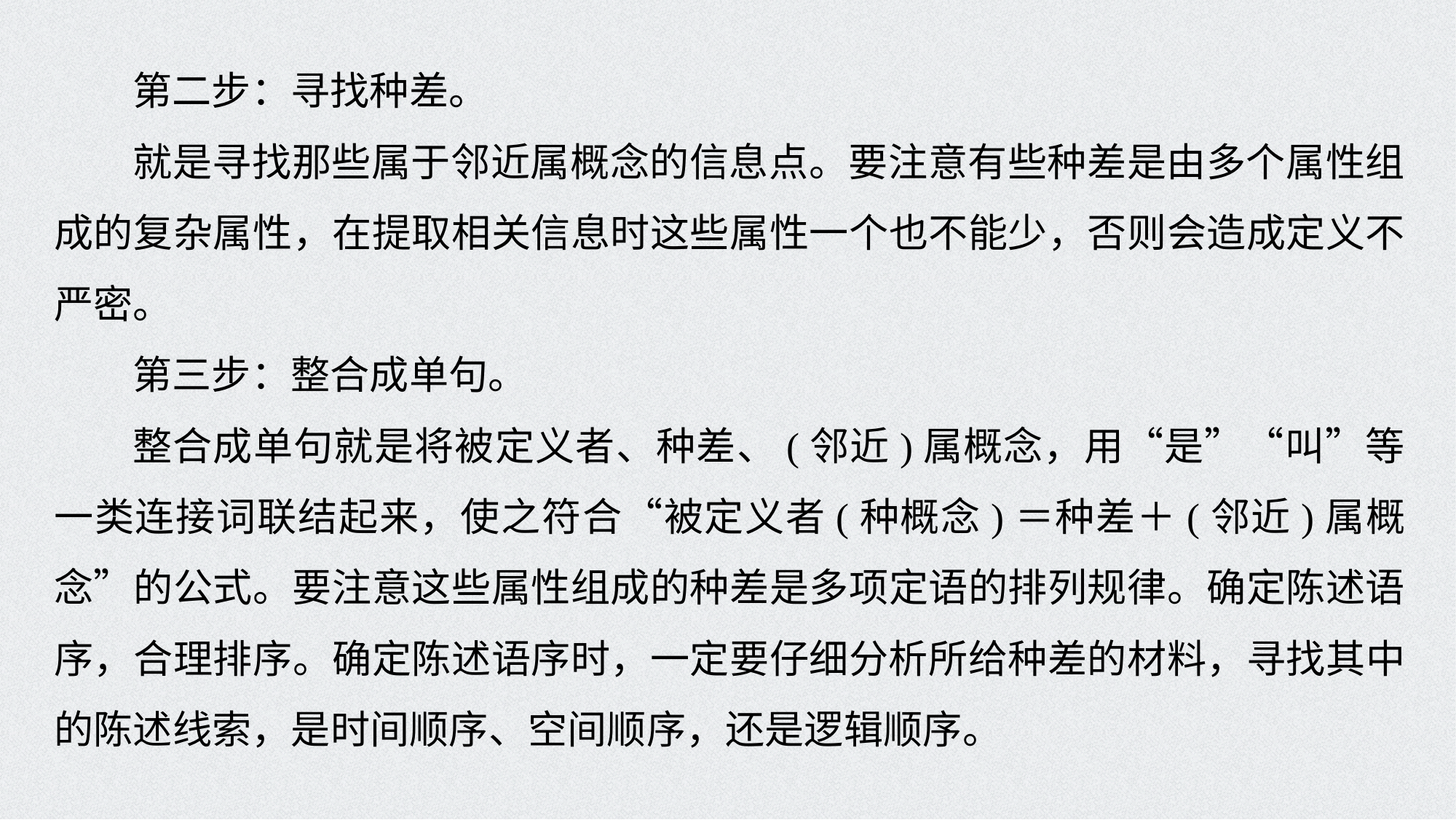

第二步：寻找种差。
就是寻找那些属于邻近属概念的信息点。要注意有些种差是由多个属性组成的复杂属性，在提取相关信息时这些属性一个也不能少，否则会造成定义不严密。
第三步：整合成单句。
整合成单句就是将被定义者、种差、(邻近)属概念，用“是”“叫”等一类连接词联结起来，使之符合“被定义者(种概念)＝种差＋(邻近)属概念”的公式。要注意这些属性组成的种差是多项定语的排列规律。确定陈述语序，合理排序。确定陈述语序时，一定要仔细分析所给种差的材料，寻找其中的陈述线索，是时间顺序、空间顺序，还是逻辑顺序。